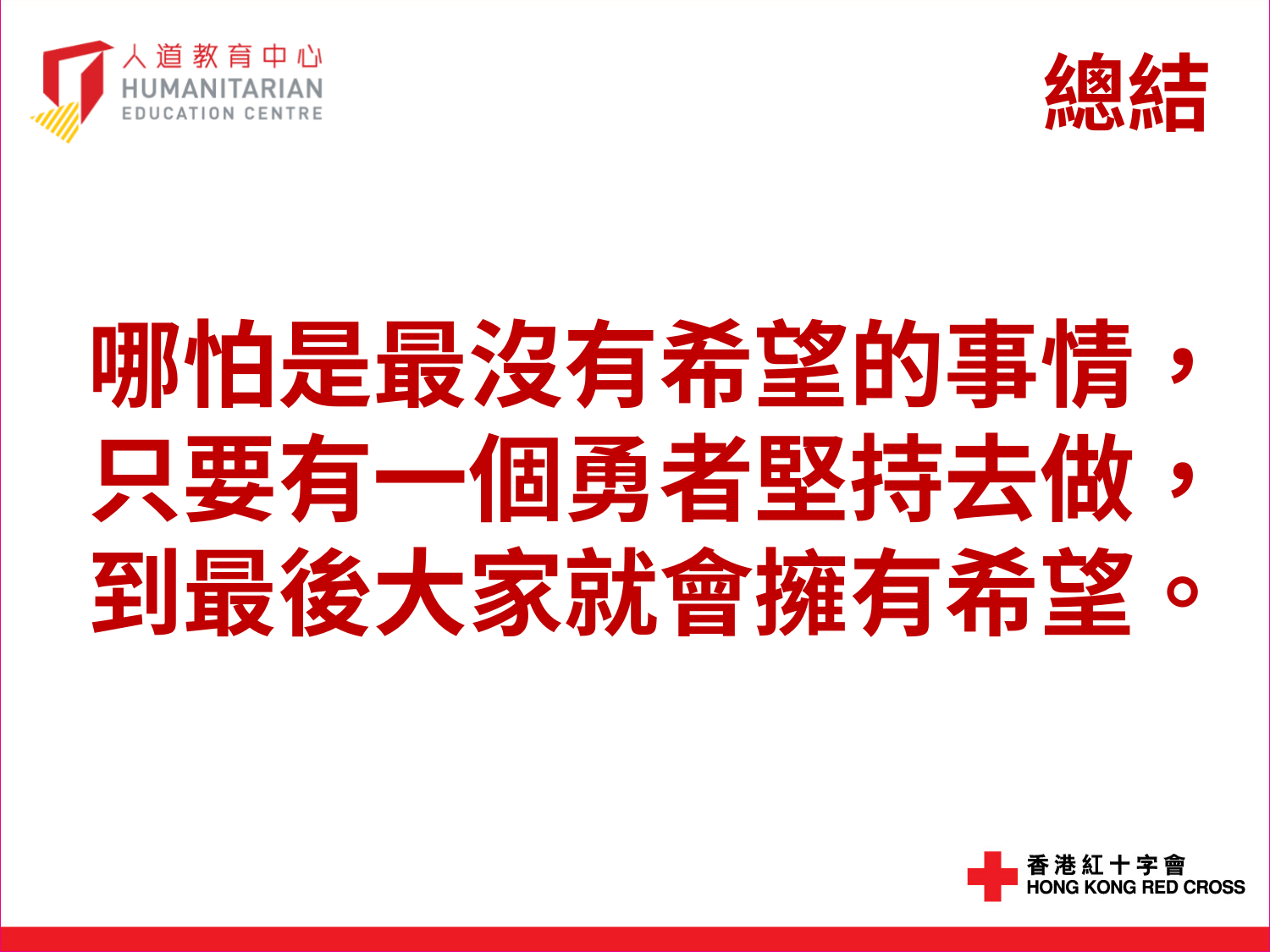

# 總結
哪怕是最沒有希望的事情，只要有一個勇者堅持去做，到最後大家就會擁有希望。